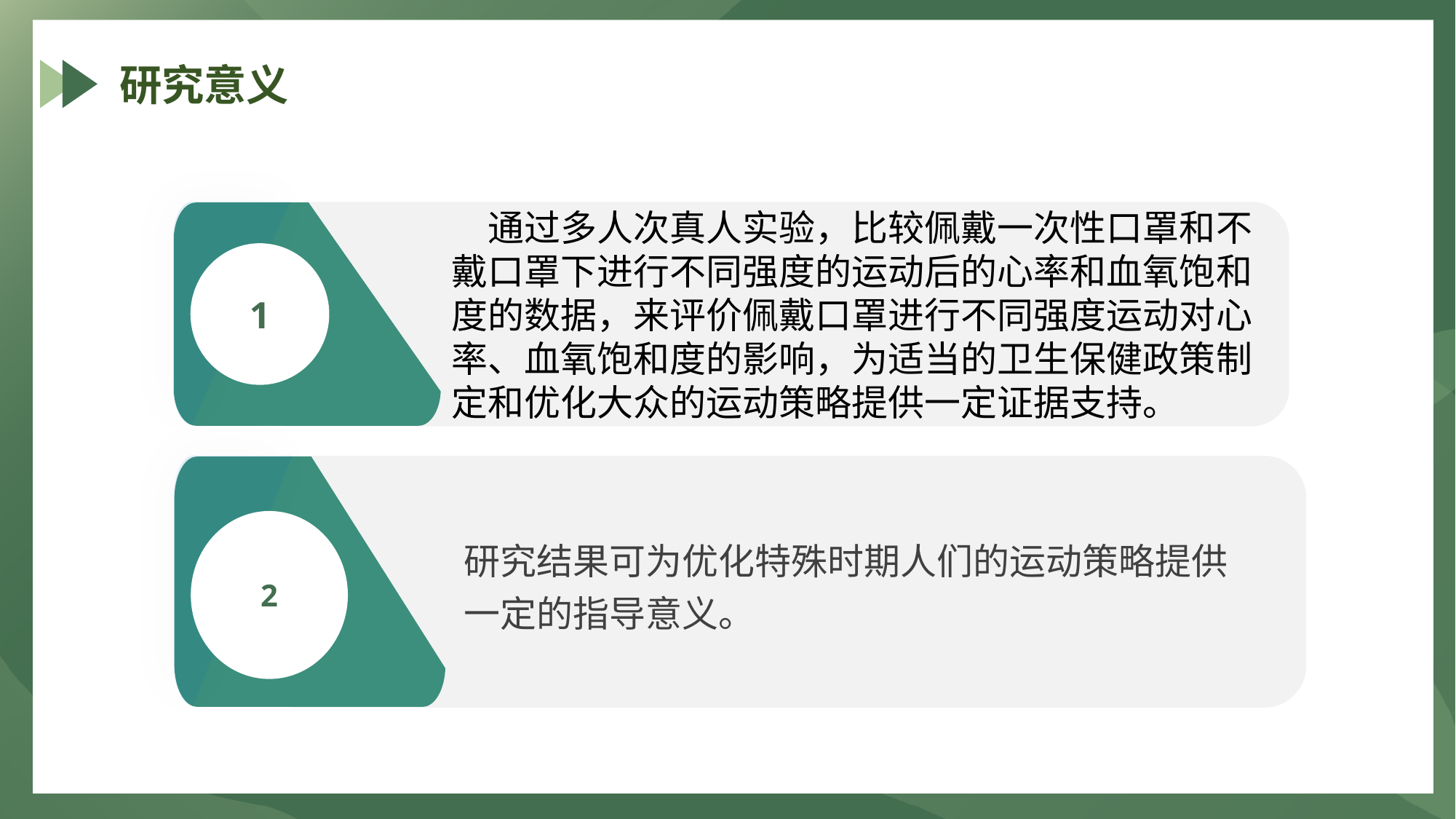

研究意义

通过多人次真人实验，比较佩戴一次性口罩和不戴口罩下进行不同强度的运动后的心率和血氧饱和度的数据，来评价佩戴口罩进行不同强度运动对心率、血氧饱和度的影响，为适当的卫生保健政策制定和优化大众的运动策略提供一定证据支持。

1

2
研究结果可为优化特殊时期人们的运动策略提供一定的指导意义。